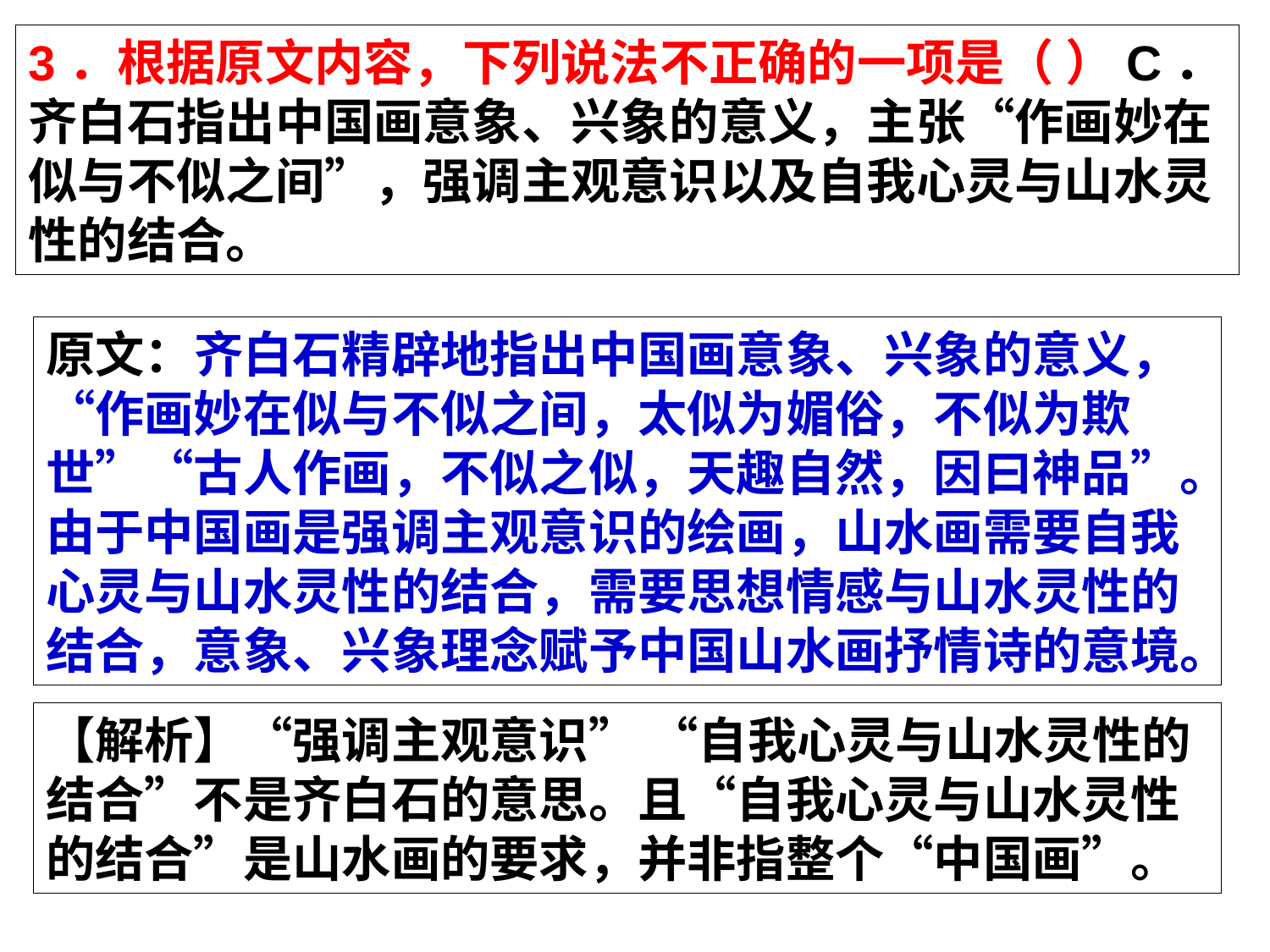

3．根据原文内容，下列说法不正确的一项是（ ）C．齐白石指出中国画意象、兴象的意义，主张“作画妙在似与不似之间”，强调主观意识以及自我心灵与山水灵性的结合。
原文：齐白石精辟地指出中国画意象、兴象的意义，“作画妙在似与不似之间，太似为媚俗，不似为欺世”“古人作画，不似之似，天趣自然，因曰神品”。由于中国画是强调主观意识的绘画，山水画需要自我心灵与山水灵性的结合，需要思想情感与山水灵性的结合，意象、兴象理念赋予中国山水画抒情诗的意境。
【解析】“强调主观意识” “自我心灵与山水灵性的结合”不是齐白石的意思。且“自我心灵与山水灵性的结合”是山水画的要求，并非指整个“中国画”。